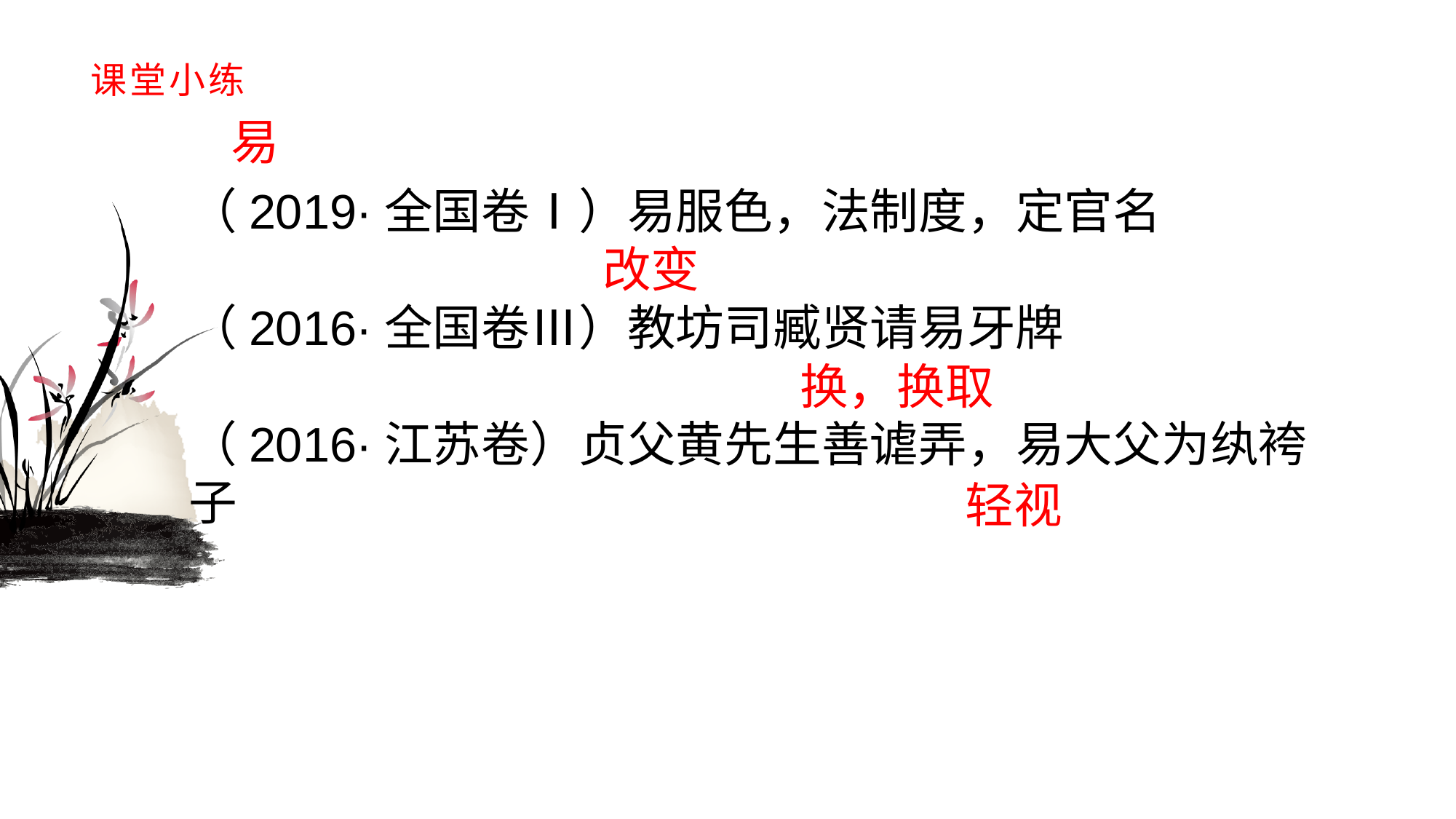

# 课堂小练
易
（2019·全国卷Ⅰ）易服色，法制度，定官名

（2016·全国卷Ⅲ）教坊司臧贤请易牙牌

（2016·江苏卷）贞父黄先生善谑弄，易大父为纨袴子
改变
换，换取
轻视